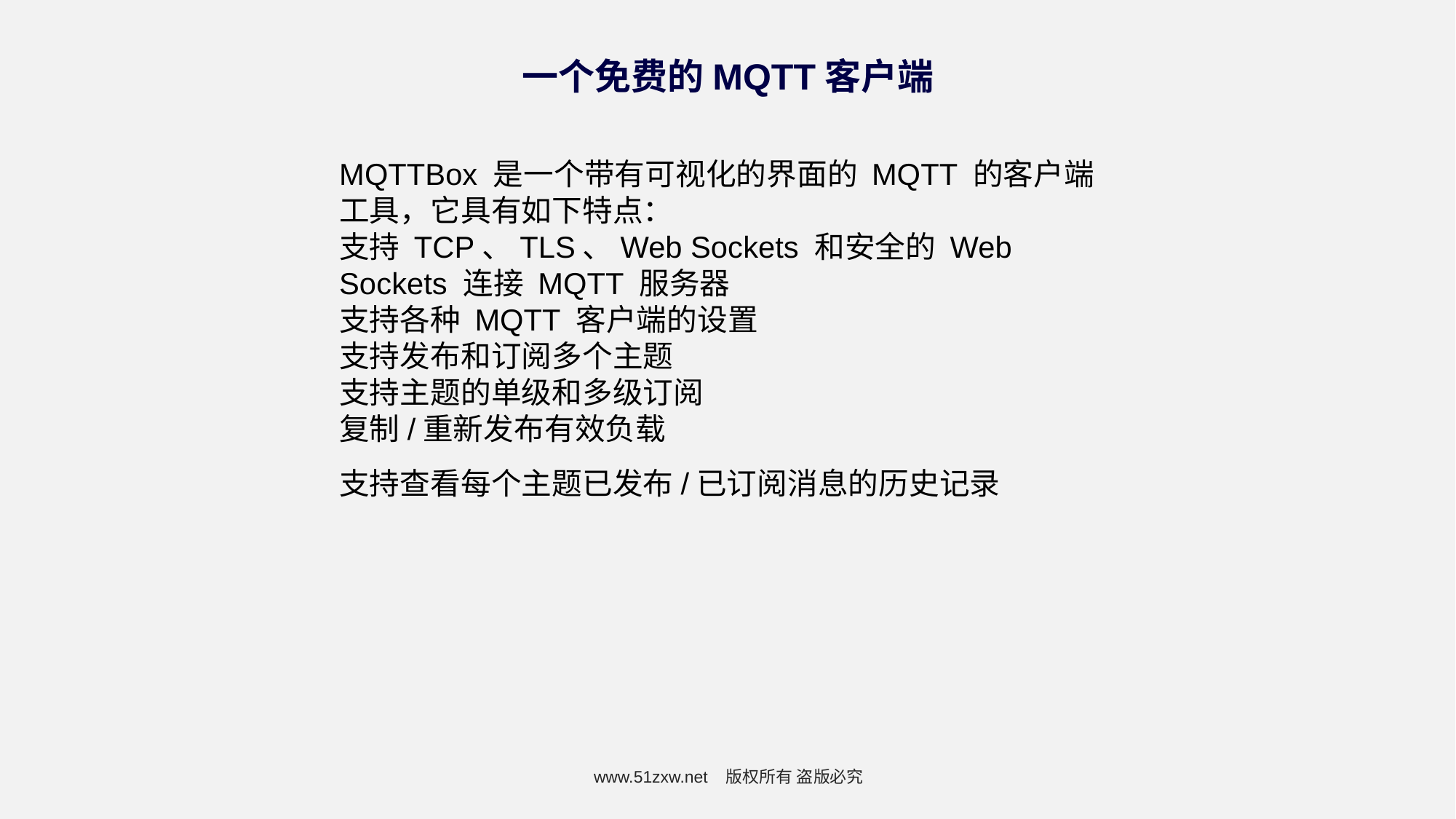

一个免费的MQTT客户端
MQTTBox 是一个带有可视化的界面的 MQTT 的客户端工具，它具有如下特点：
支持 TCP、TLS、Web Sockets 和安全的 Web Sockets 连接 MQTT 服务器
支持各种 MQTT 客户端的设置
支持发布和订阅多个主题
支持主题的单级和多级订阅
复制/重新发布有效负载
支持查看每个主题已发布/已订阅消息的历史记录
www.51zxw.net   版权所有 盗版必究